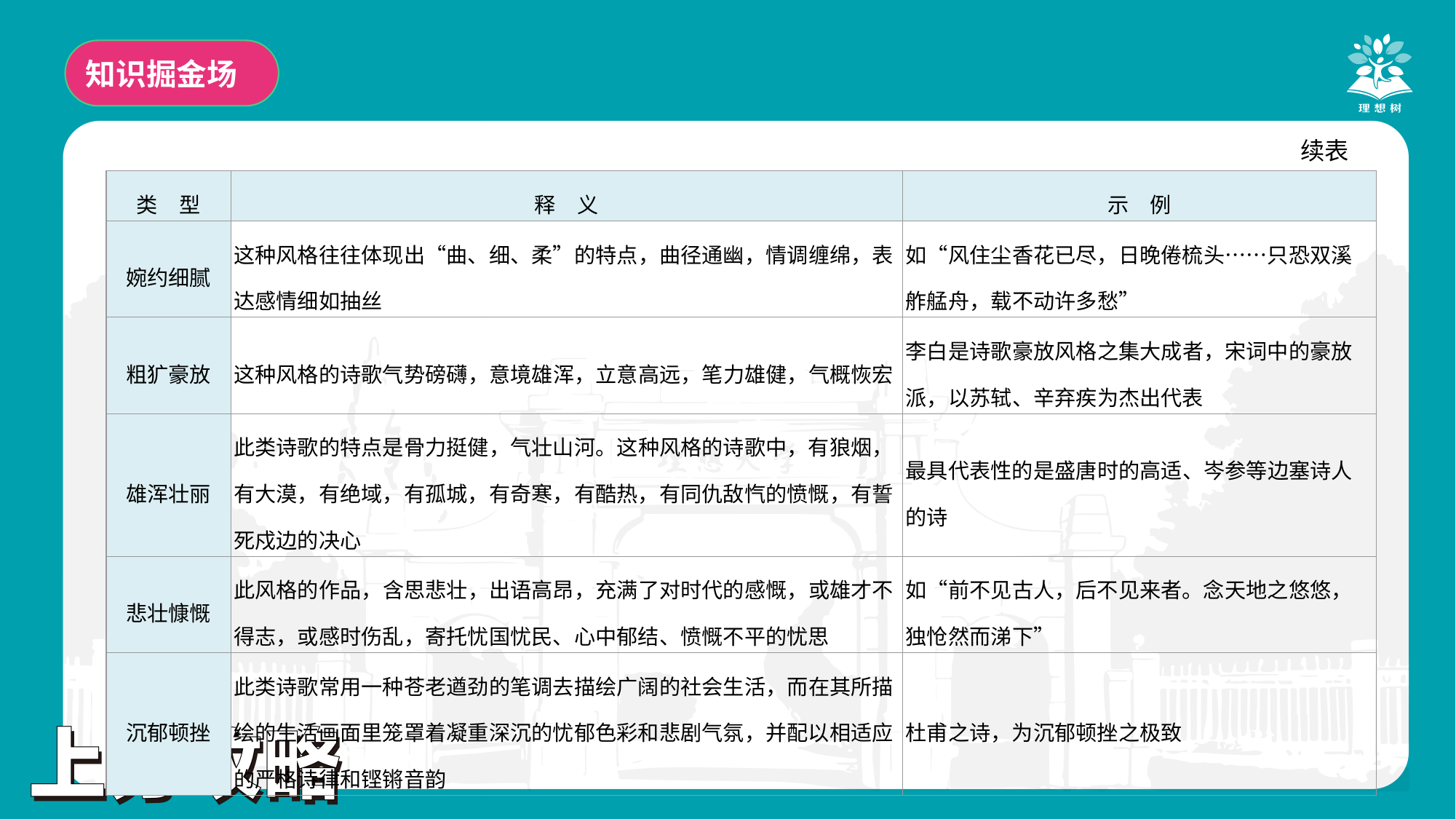

知识掘金场
续表
| 类　型 | 释　义 | 示　例 |
| --- | --- | --- |
| 婉约细腻 | 这种风格往往体现出“曲、细、柔”的特点，曲径通幽，情调缠绵，表达感情细如抽丝 | 如“风住尘香花已尽，日晚倦梳头……只恐双溪舴艋舟，载不动许多愁” |
| 粗犷豪放 | 这种风格的诗歌气势磅礴，意境雄浑，立意高远，笔力雄健，气概恢宏 | 李白是诗歌豪放风格之集大成者，宋词中的豪放派，以苏轼、辛弃疾为杰出代表 |
| 雄浑壮丽 | 此类诗歌的特点是骨力挺健，气壮山河。这种风格的诗歌中，有狼烟，有大漠，有绝域，有孤城，有奇寒，有酷热，有同仇敌忾的愤慨，有誓死戍边的决心 | 最具代表性的是盛唐时的高适、岑参等边塞诗人的诗 |
| 悲壮慷慨 | 此风格的作品，含思悲壮，出语高昂，充满了对时代的感慨，或雄才不得志，或感时伤乱，寄托忧国忧民、心中郁结、愤慨不平的忧思 | 如“前不见古人，后不见来者。念天地之悠悠，独怆然而涕下” |
| 沉郁顿挫 | 此类诗歌常用一种苍老遒劲的笔调去描绘广阔的社会生活，而在其所描绘的生活画面里笼罩着凝重深沉的忧郁色彩和悲剧气氛，并配以相适应的严格诗律和铿锵音韵 | 杜甫之诗，为沉郁顿挫之极致 |